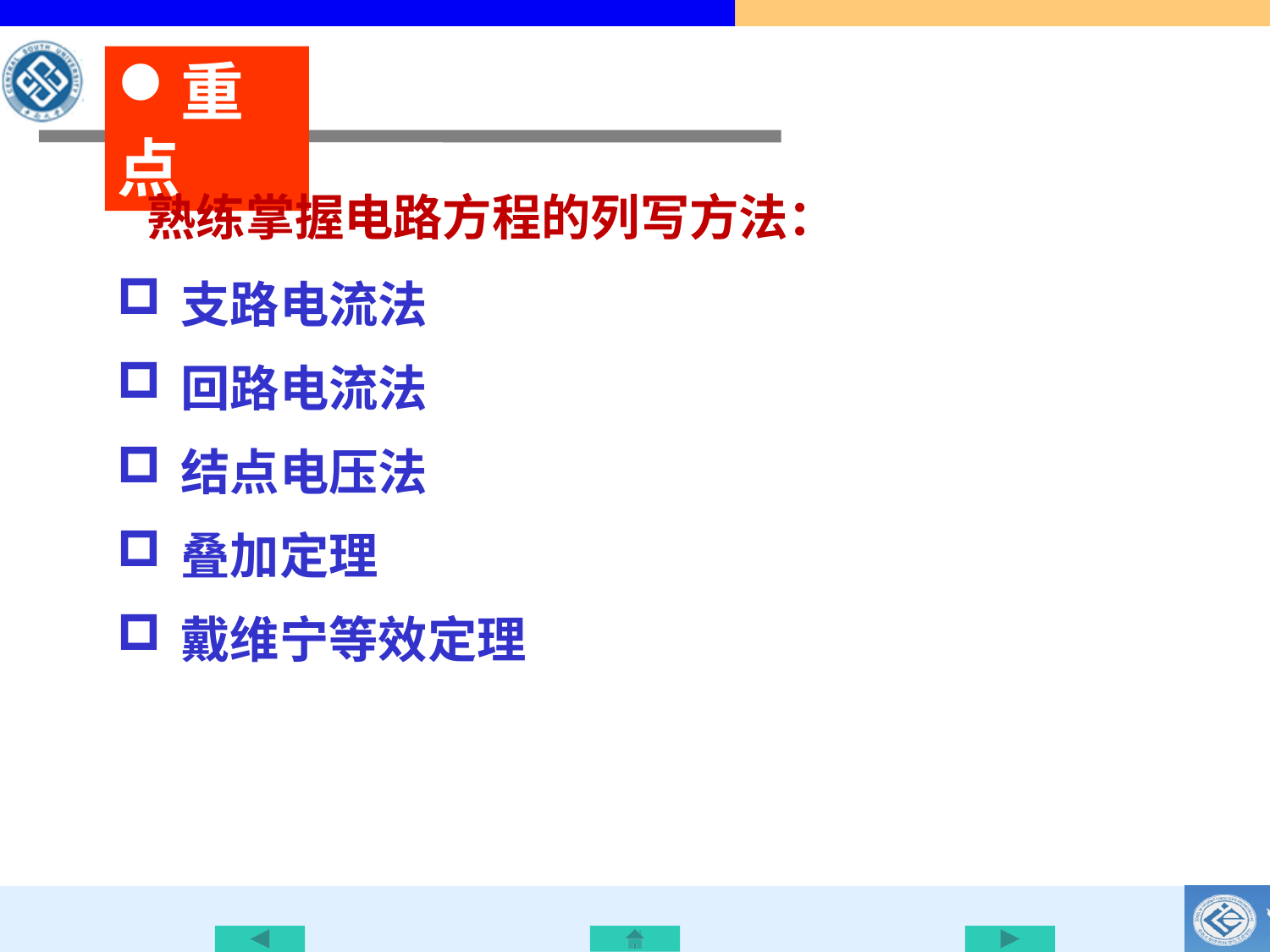

重点
 熟练掌握电路方程的列写方法：
支路电流法
回路电流法
结点电压法
叠加定理
戴维宁等效定理